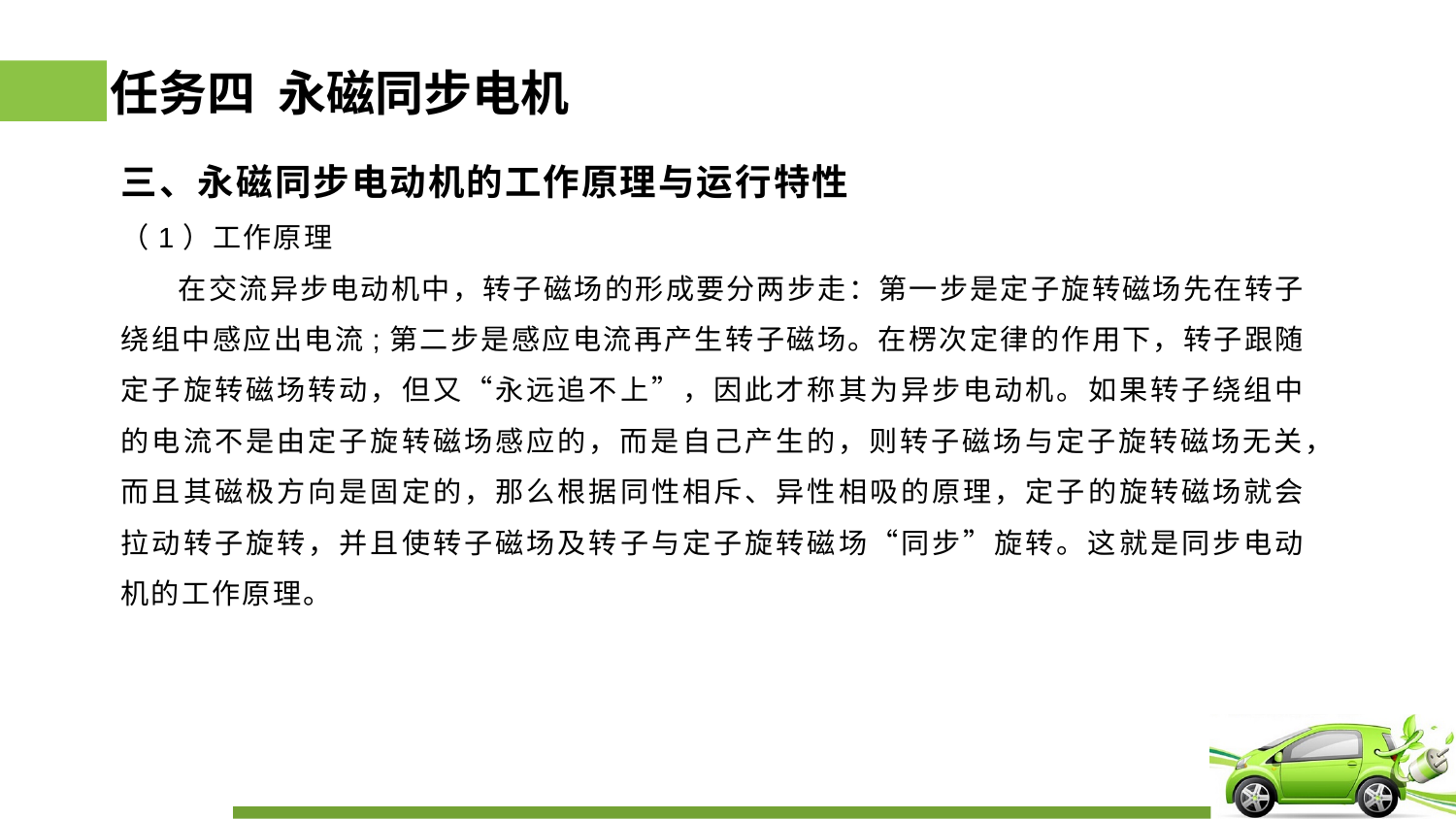

# 任务四  永磁同步电机
三、永磁同步电动机的工作原理与运行特性
（1）工作原理
      在交流异步电动机中，转子磁场的形成要分两步走：第一步是定子旋转磁场先在转子绕组中感应出电流;第二步是感应电流再产生转子磁场。在楞次定律的作用下，转子跟随定子旋转磁场转动，但又“永远追不上”，因此才称其为异步电动机。如果转子绕组中的电流不是由定子旋转磁场感应的，而是自己产生的，则转子磁场与定子旋转磁场无关，而且其磁极方向是固定的，那么根据同性相斥、异性相吸的原理，定子的旋转磁场就会拉动转子旋转，并且使转子磁场及转子与定子旋转磁场“同步”旋转。这就是同步电动机的工作原理。